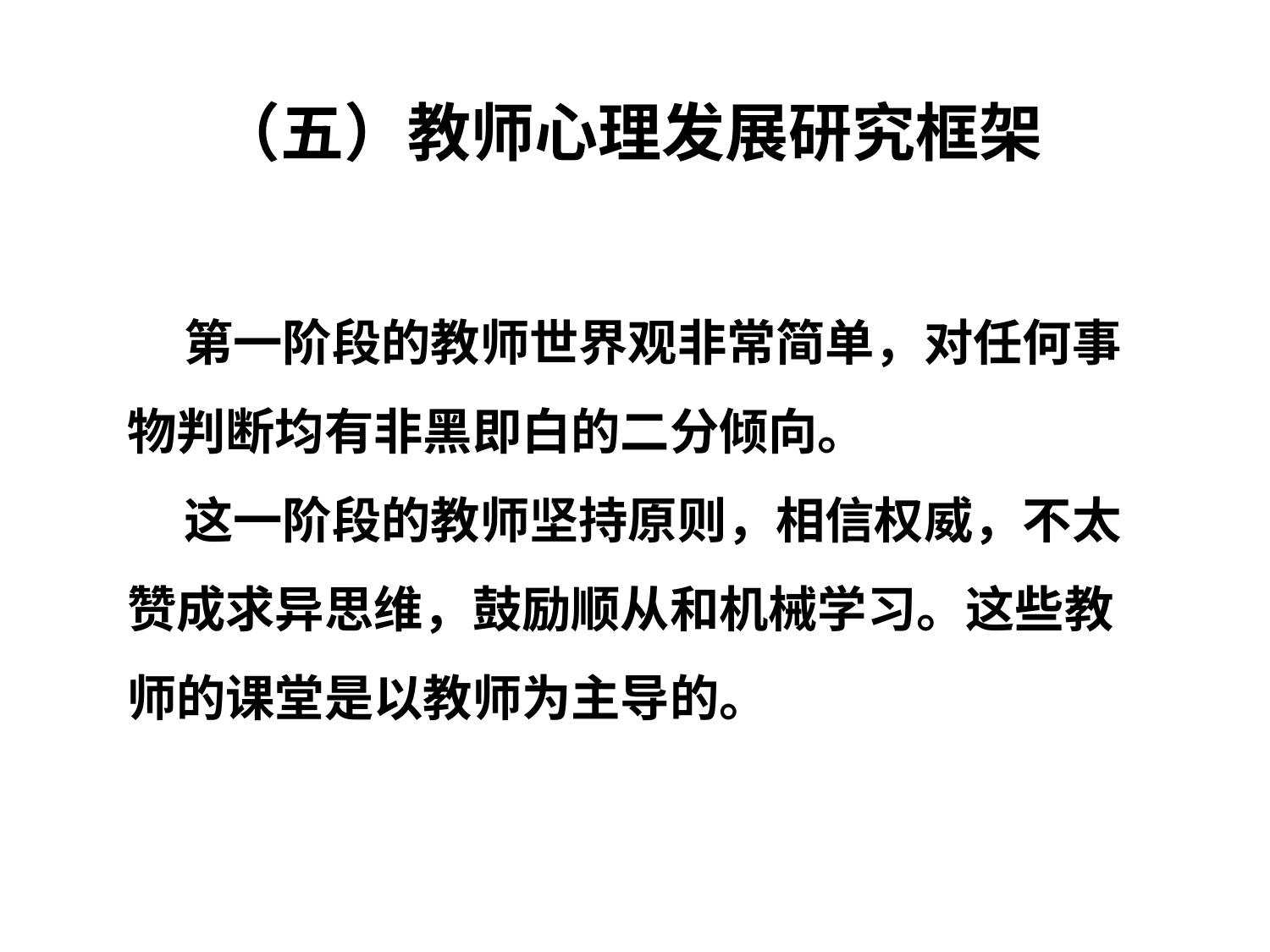

（五）教师心理发展研究框架
    第一阶段的教师世界观非常简单，对任何事物判断均有非黑即白的二分倾向。
    这一阶段的教师坚持原则，相信权威，不太赞成求异思维，鼓励顺从和机械学习。这些教师的课堂是以教师为主导的。